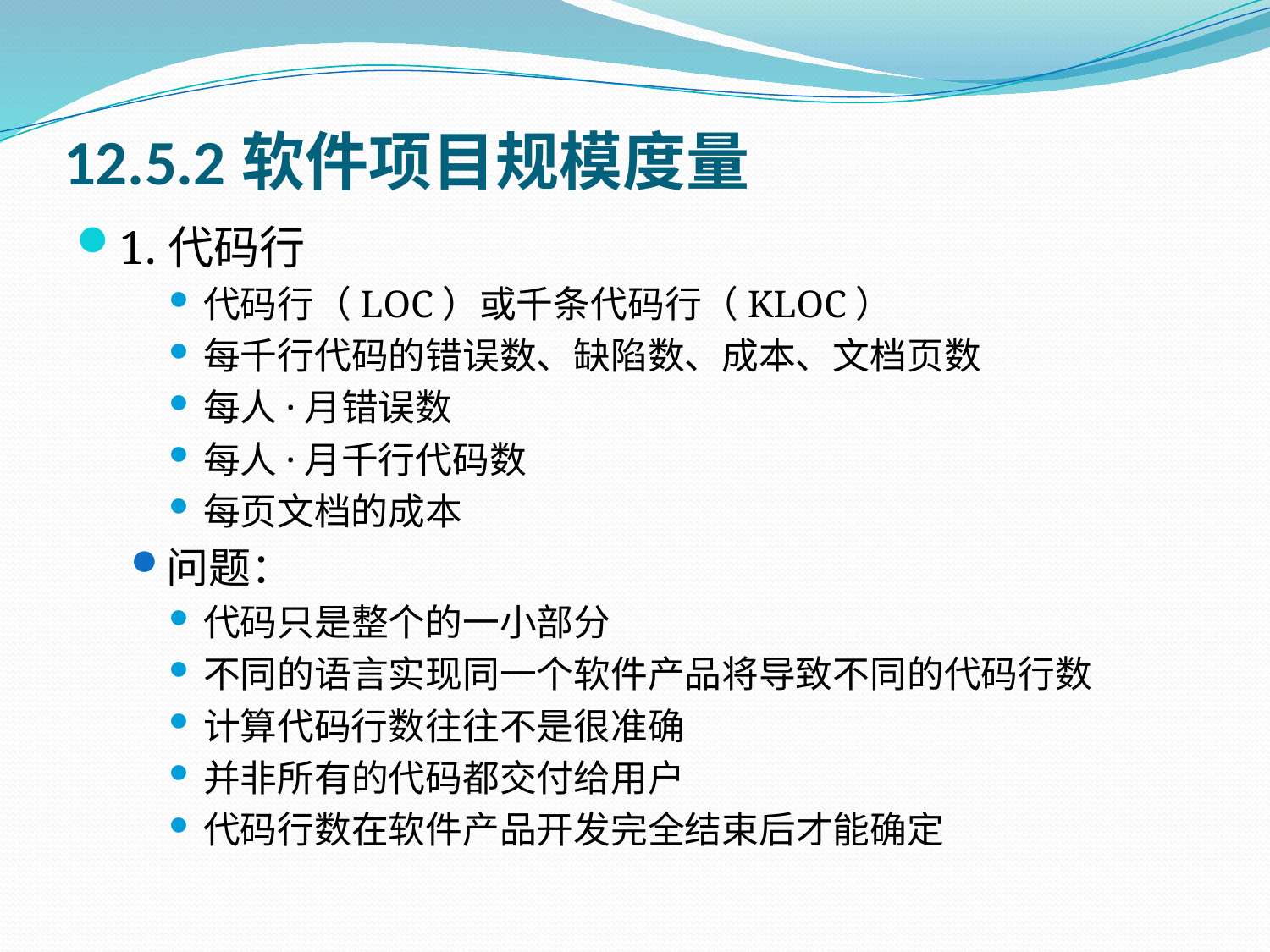

# 12.5.2软件项目规模度量
1.代码行
代码行（LOC）或千条代码行（KLOC）
每千行代码的错误数、缺陷数、成本、文档页数
每人·月错误数
每人·月千行代码数
每页文档的成本
问题：
代码只是整个的一小部分
不同的语言实现同一个软件产品将导致不同的代码行数
计算代码行数往往不是很准确
并非所有的代码都交付给用户
代码行数在软件产品开发完全结束后才能确定